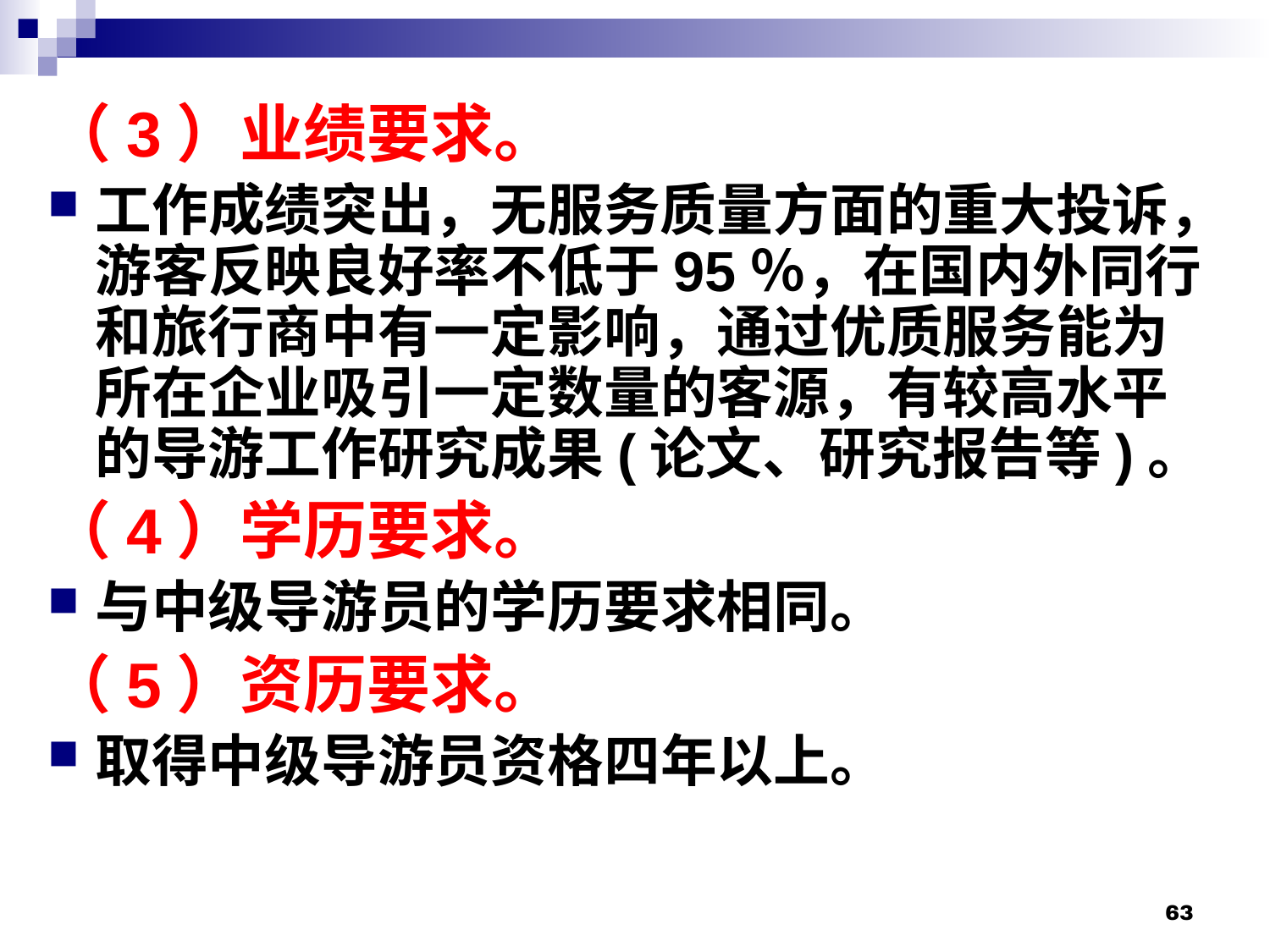

# （3）业绩要求。
工作成绩突出，无服务质量方面的重大投诉，游客反映良好率不低于95％，在国内外同行和旅行商中有一定影响，通过优质服务能为所在企业吸引一定数量的客源，有较高水平的导游工作研究成果(论文、研究报告等)。
（4）学历要求。
与中级导游员的学历要求相同。
（5）资历要求。
取得中级导游员资格四年以上。
63